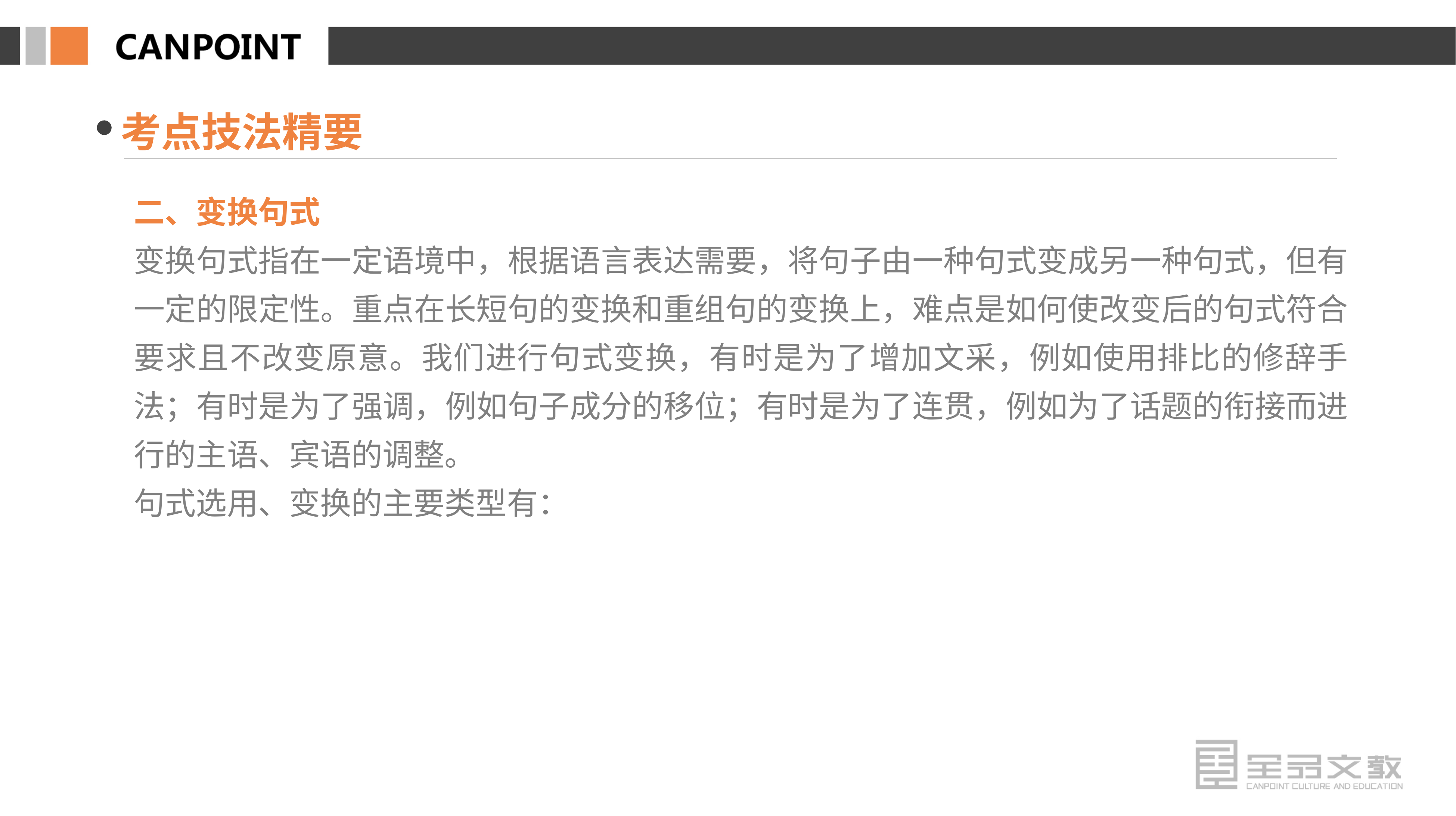

考点技法精要

二、变换句式
变换句式指在一定语境中，根据语言表达需要，将句子由一种句式变成另一种句式，但有一定的限定性。重点在长短句的变换和重组句的变换上，难点是如何使改变后的句式符合要求且不改变原意。我们进行句式变换，有时是为了增加文采，例如使用排比的修辞手法；有时是为了强调，例如句子成分的移位；有时是为了连贯，例如为了话题的衔接而进行的主语、宾语的调整。
句式选用、变换的主要类型有：